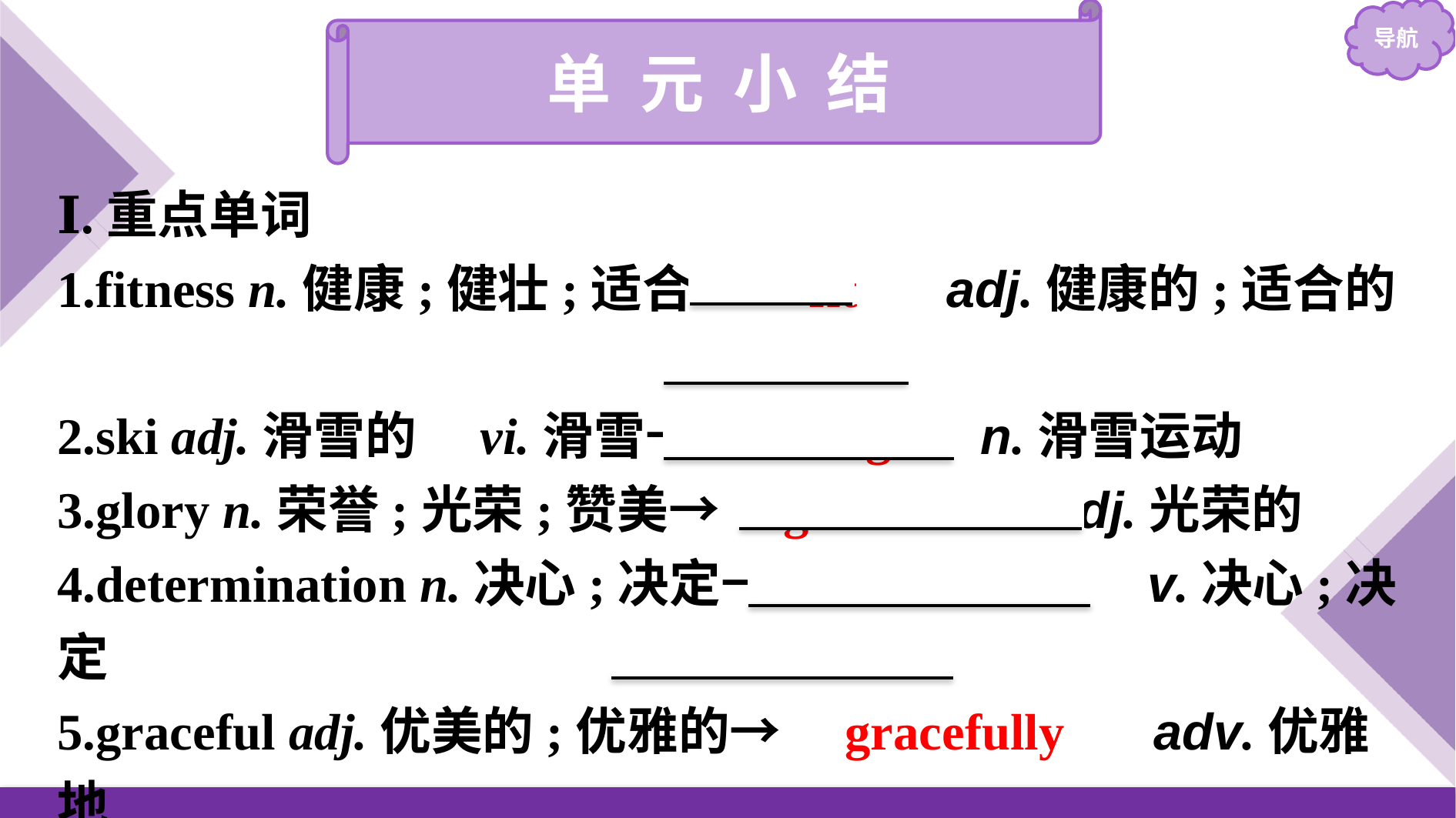

单  元  小  结
Ⅰ.重点单词
1.fitness n.健康;健壮;适合→　fit　 adj.健康的;适合的
2.ski adj.滑雪的　vi.滑雪→　skiing　 n.滑雪运动
3.glory n.荣誉;光荣;赞美→　glorious　 adj.光荣的
4.determination n.决心;决定→　determine　 v.决心;决定
5.graceful adj.优美的;优雅的→　gracefully　 adv.优雅地
6.strength n.力量;体力→　strengthen　 vt.增强